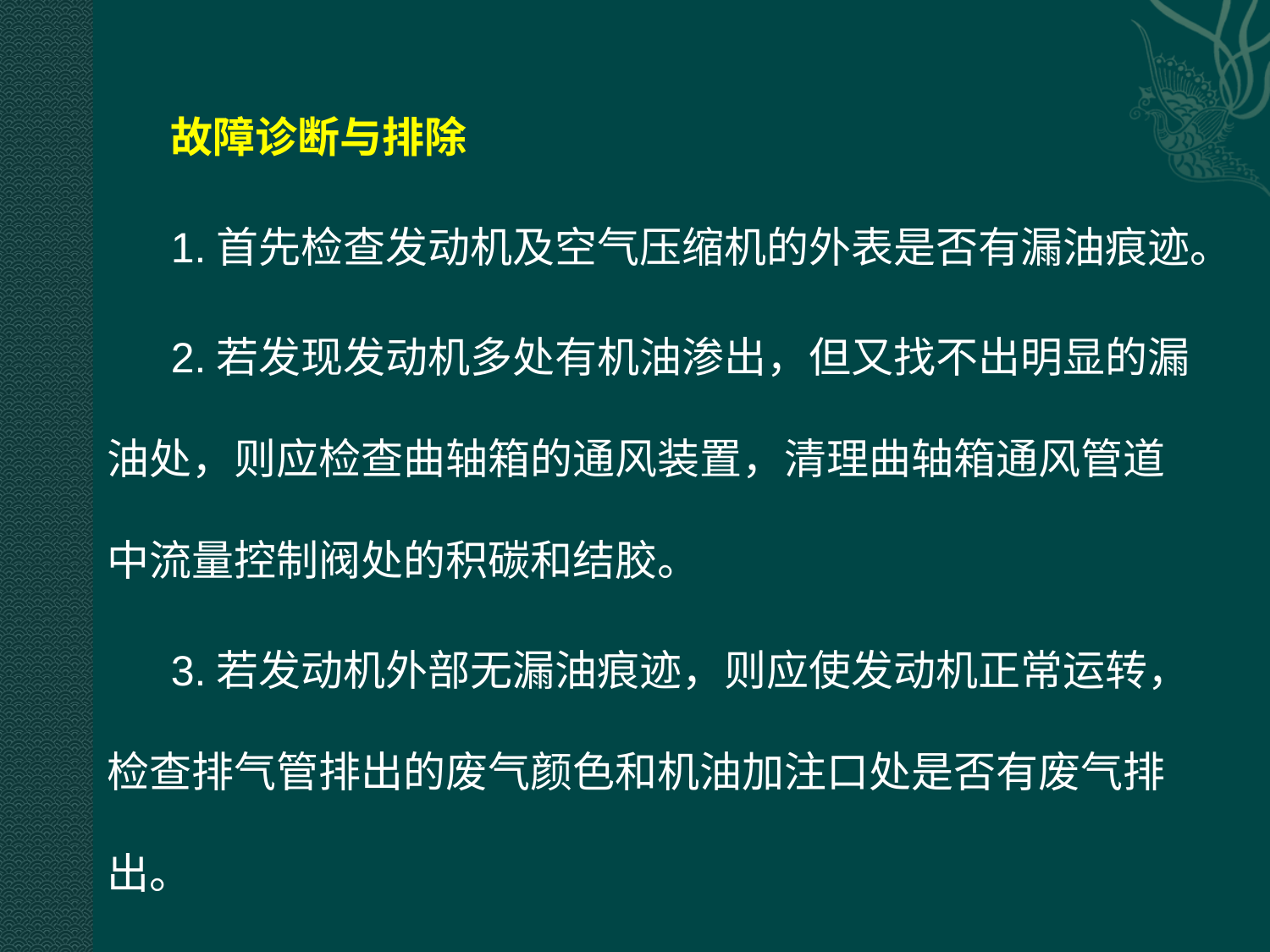

故障诊断与排除
1.首先检查发动机及空气压缩机的外表是否有漏油痕迹。
2.若发现发动机多处有机油渗出，但又找不出明显的漏油处，则应检查曲轴箱的通风装置，清理曲轴箱通风管道中流量控制阀处的积碳和结胶。
3.若发动机外部无漏油痕迹，则应使发动机正常运转，检查排气管排出的废气颜色和机油加注口处是否有废气排出。